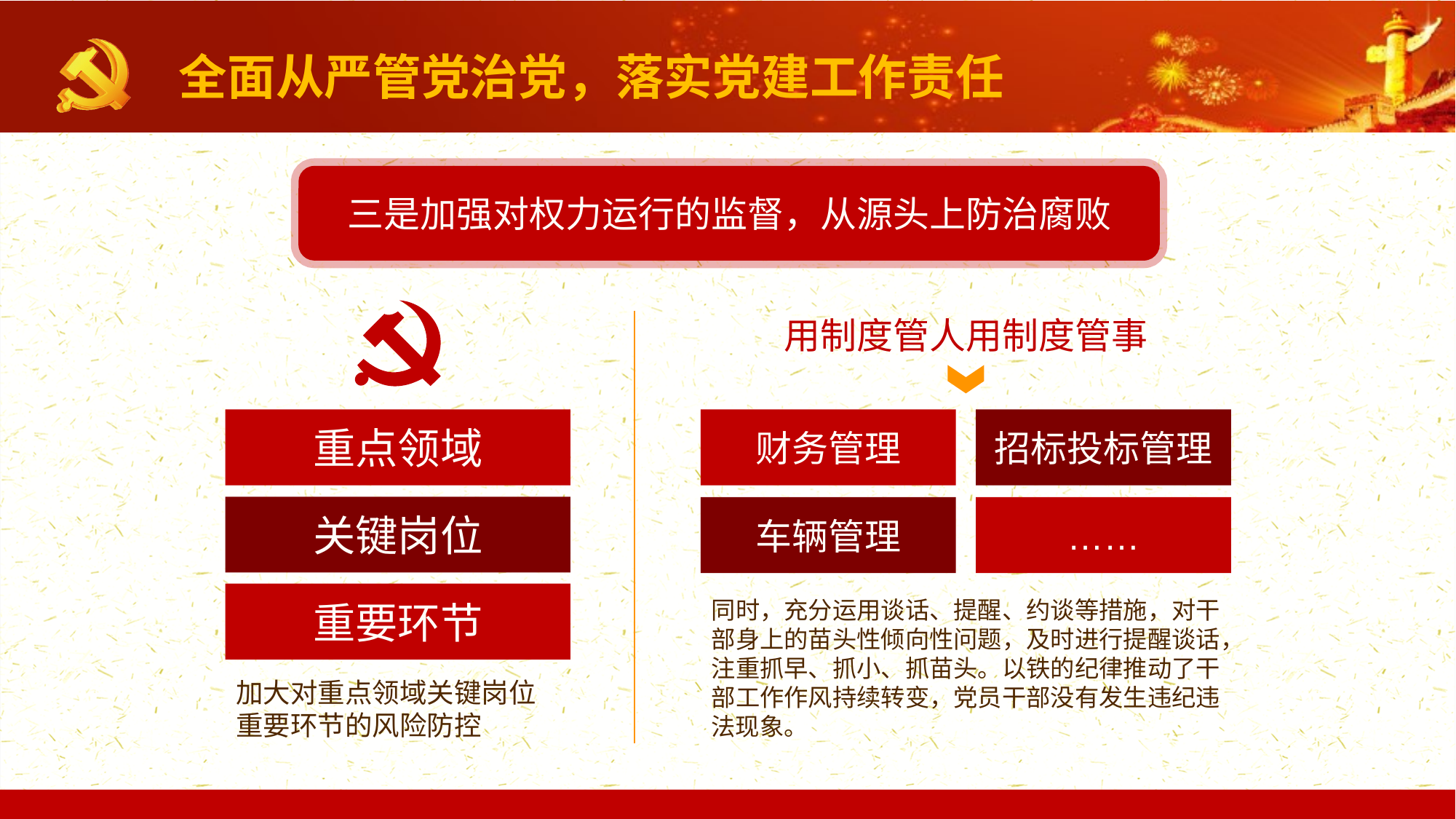

全面从严管党治党，落实党建工作责任
三是加强对权力运行的监督，从源头上防治腐败

用制度管人用制度管事

重点领域
财务管理
招标投标管理
关键岗位
车辆管理
……
重要环节
同时，充分运用谈话、提醒、约谈等措施，对干部身上的苗头性倾向性问题，及时进行提醒谈话，注重抓早、抓小、抓苗头。以铁的纪律推动了干部工作作风持续转变，党员干部没有发生违纪违法现象。
加大对重点领域关键岗位重要环节的风险防控